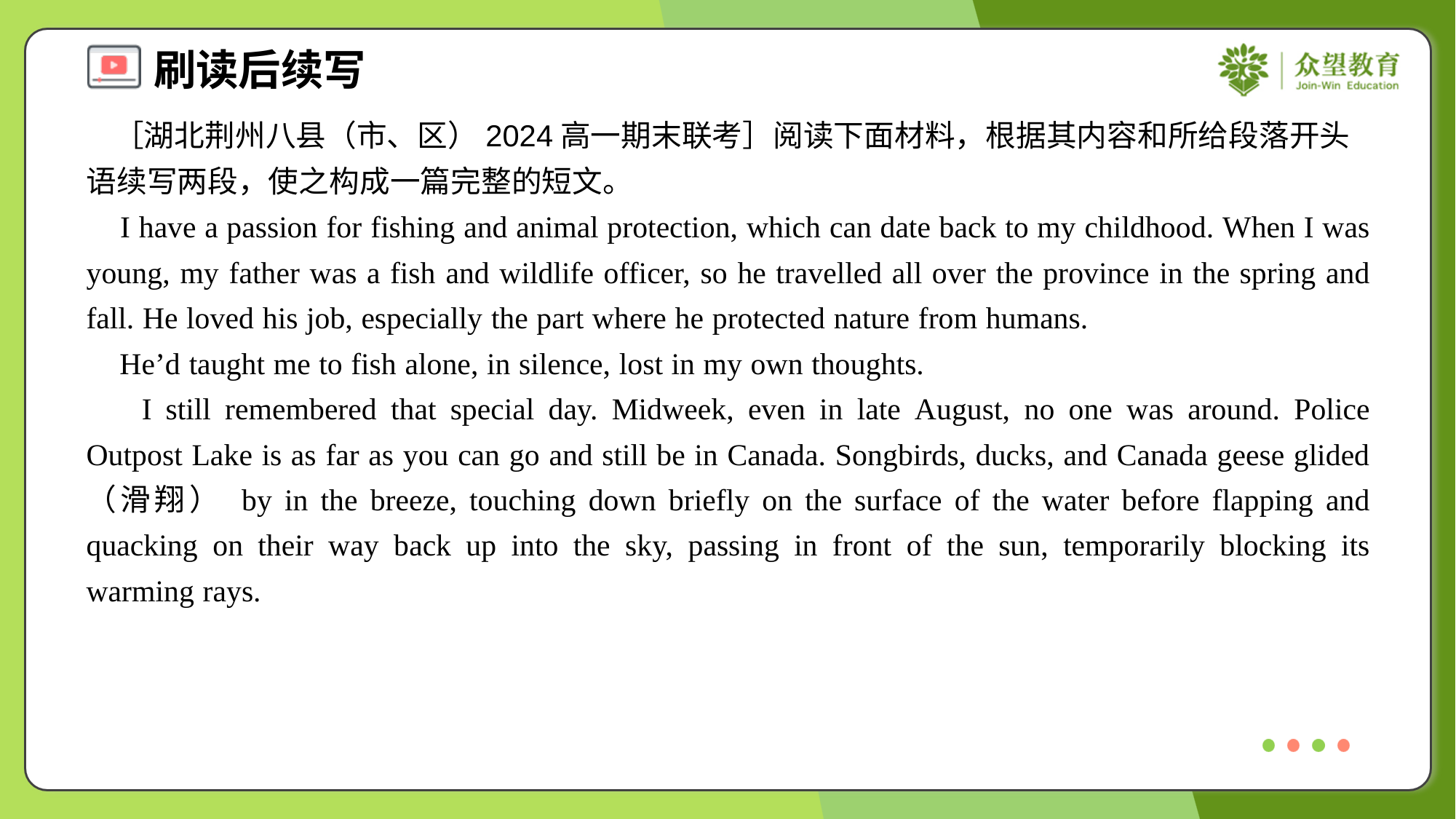

［湖北荆州八县（市、区）2024高一期末联考］阅读下面材料，根据其内容和所给段落开头语续写两段，使之构成一篇完整的短文。
    I have a passion for fishing and animal protection, which can date back to my childhood. When I was young, my father was a fish and wildlife officer, so he travelled all over the province in the spring and fall. He loved his job, especially the part where he protected nature from humans.
    He’d taught me to fish alone, in silence, lost in my own thoughts.
    I still remembered that special day. Midweek, even in late August, no one was around. Police Outpost Lake is as far as you can go and still be in Canada. Songbirds, ducks, and Canada geese glided （滑翔） by in the breeze, touching down briefly on the surface of the water before flapping and quacking on their way back up into the sky, passing in front of the sun, temporarily blocking its warming rays.